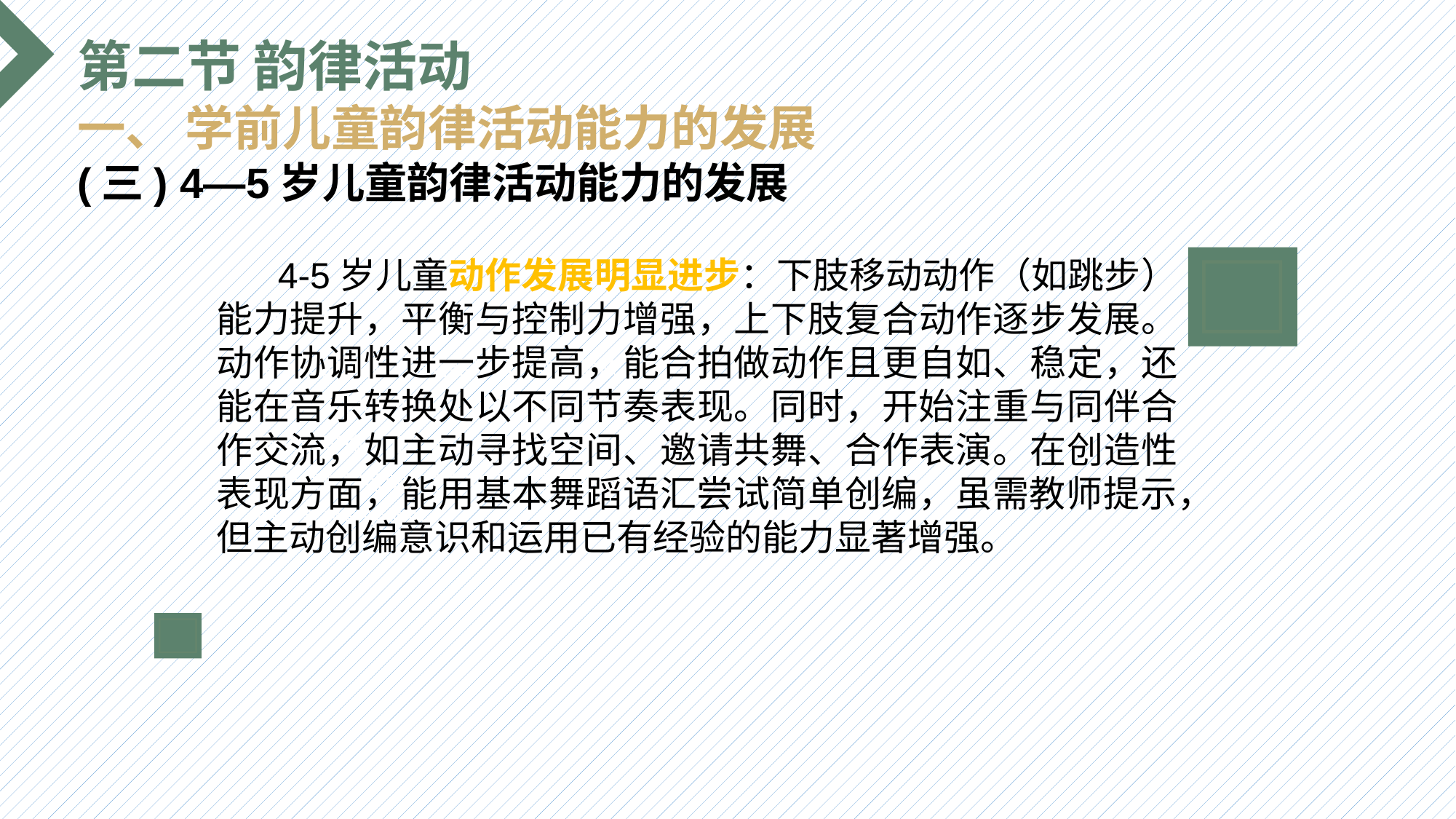

第二节 韵律活动
一、 学前儿童韵律活动能力的发展
(三) 4—5岁儿童韵律活动能力的发展

      4-5岁儿童动作发展明显进步：下肢移动动作（如跳步）能力提升，平衡与控制力增强，上下肢复合动作逐步发展。动作协调性进一步提高，能合拍做动作且更自如、稳定，还能在音乐转换处以不同节奏表现。同时，开始注重与同伴合作交流，如主动寻找空间、邀请共舞、合作表演。在创造性表现方面，能用基本舞蹈语汇尝试简单创编，虽需教师提示，但主动创编意识和运用已有经验的能力显著增强。

选题背景
输入您的内容，请简要说明，言简意赅即可输入您的内容，请简要说明，言简意赅即可输入您的内容，请简要说明，言简意赅即可输入您的内容，请简要说明，言简意赅即可